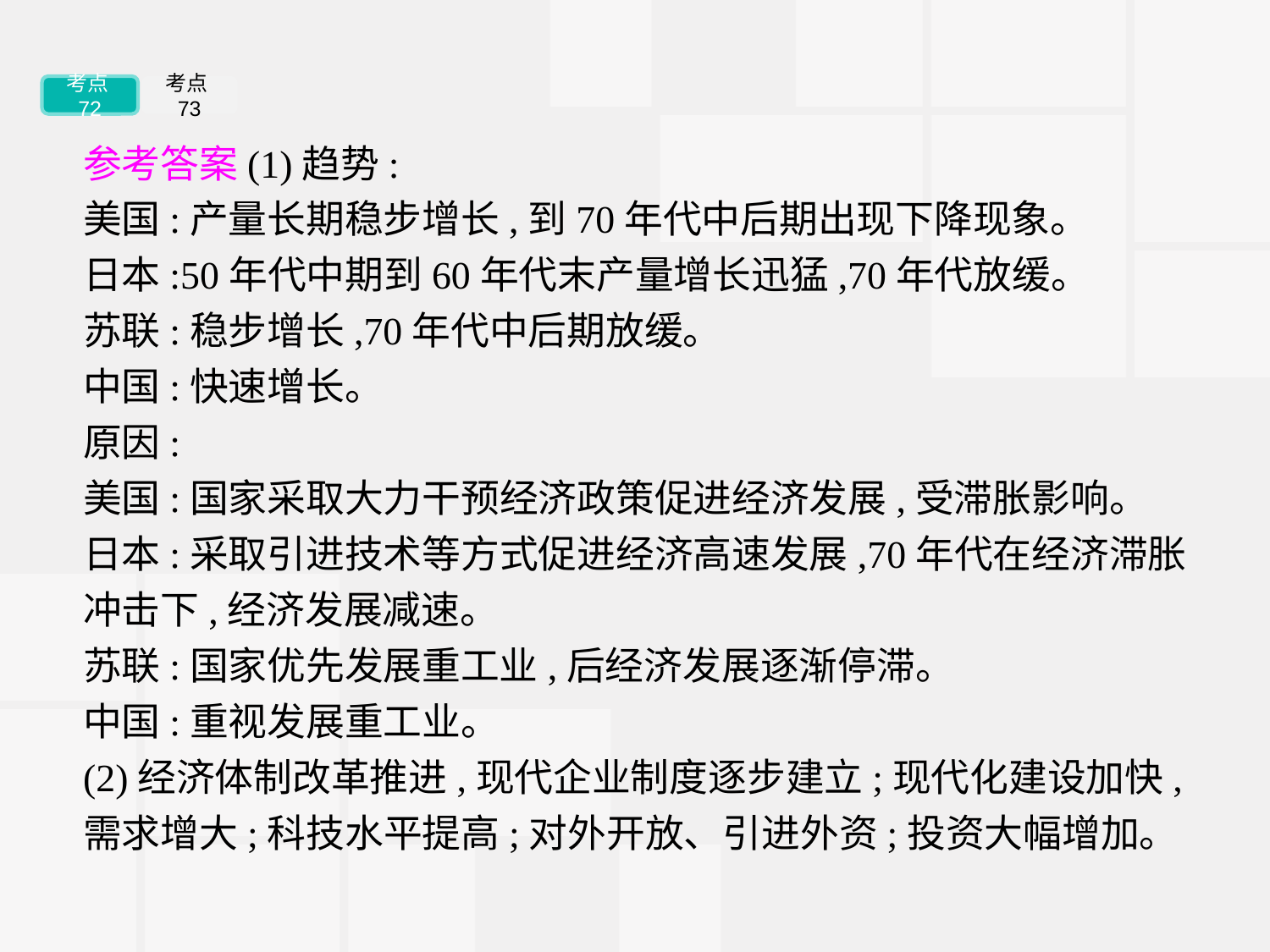

考点72
考点73
参考答案(1)趋势:
美国:产量长期稳步增长,到70年代中后期出现下降现象。
日本:50年代中期到60年代末产量增长迅猛,70年代放缓。
苏联:稳步增长,70年代中后期放缓。
中国:快速增长。
原因:
美国:国家采取大力干预经济政策促进经济发展,受滞胀影响。
日本:采取引进技术等方式促进经济高速发展,70年代在经济滞胀冲击下,经济发展减速。
苏联:国家优先发展重工业,后经济发展逐渐停滞。
中国:重视发展重工业。
(2)经济体制改革推进,现代企业制度逐步建立;现代化建设加快,需求增大;科技水平提高;对外开放、引进外资;投资大幅增加。